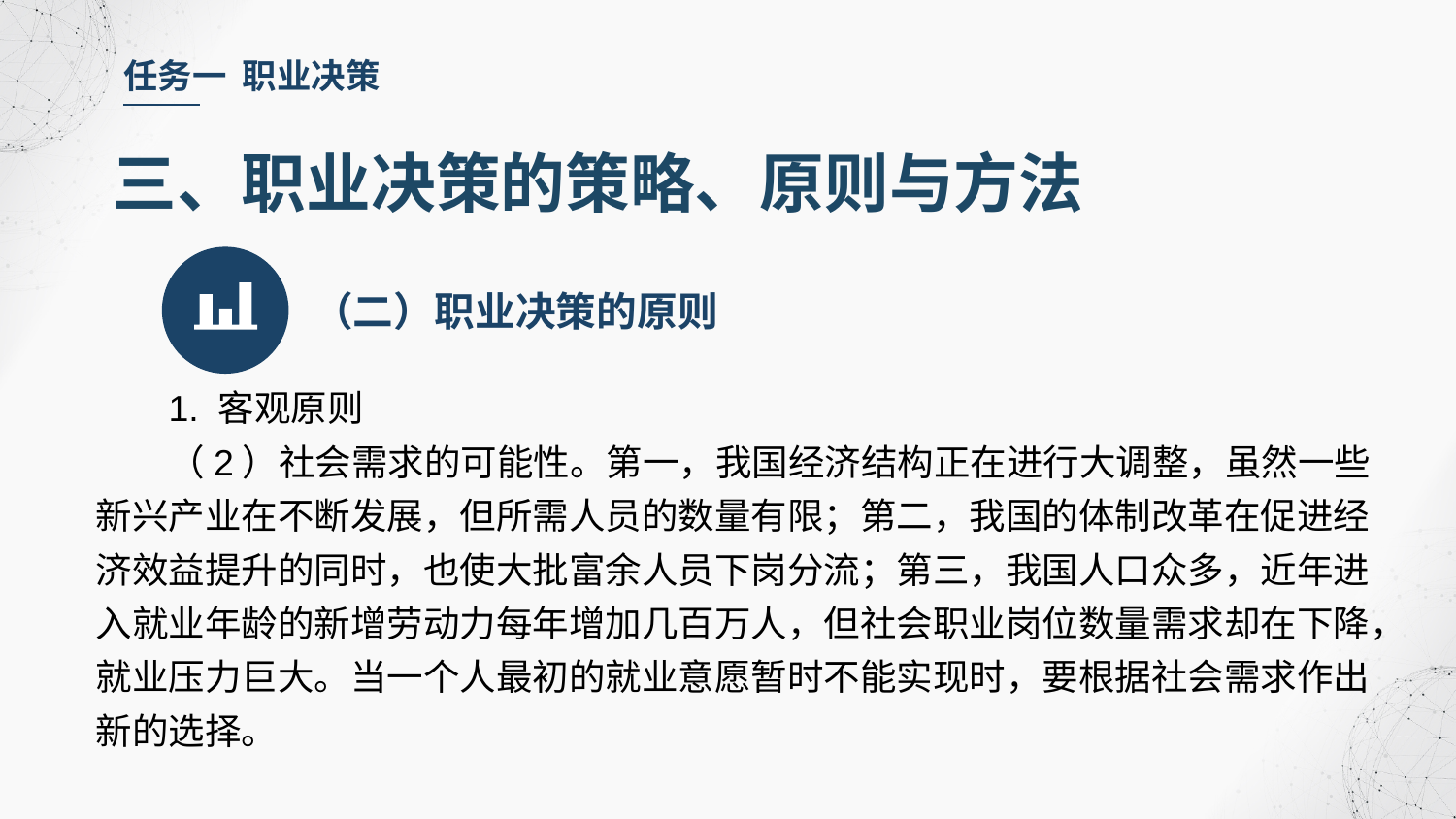

任务一  职业决策
三、职业决策的策略、原则与方法

（二）职业决策的原则
1. 客观原则
（2）社会需求的可能性。第一，我国经济结构正在进行大调整，虽然一些新兴产业在不断发展，但所需人员的数量有限；第二，我国的体制改革在促进经济效益提升的同时，也使大批富余人员下岗分流；第三，我国人口众多，近年进入就业年龄的新增劳动力每年增加几百万人，但社会职业岗位数量需求却在下降，就业压力巨大。当一个人最初的就业意愿暂时不能实现时，要根据社会需求作出新的选择。